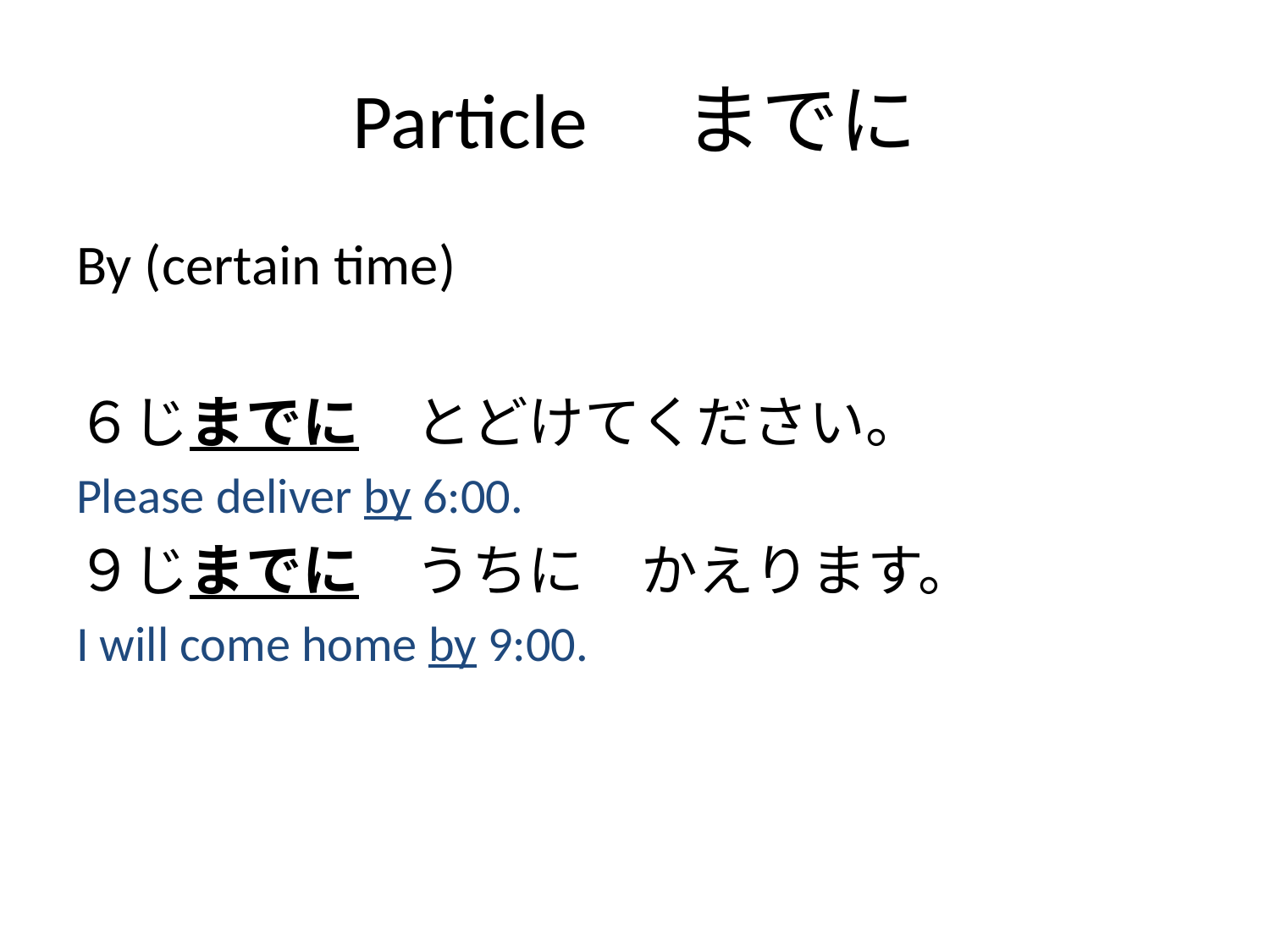

# Particle　までに
By (certain time)

６じまでに　とどけてください。
Please deliver by 6:00.
９じまでに　うちに　かえります。
I will come home by 9:00.